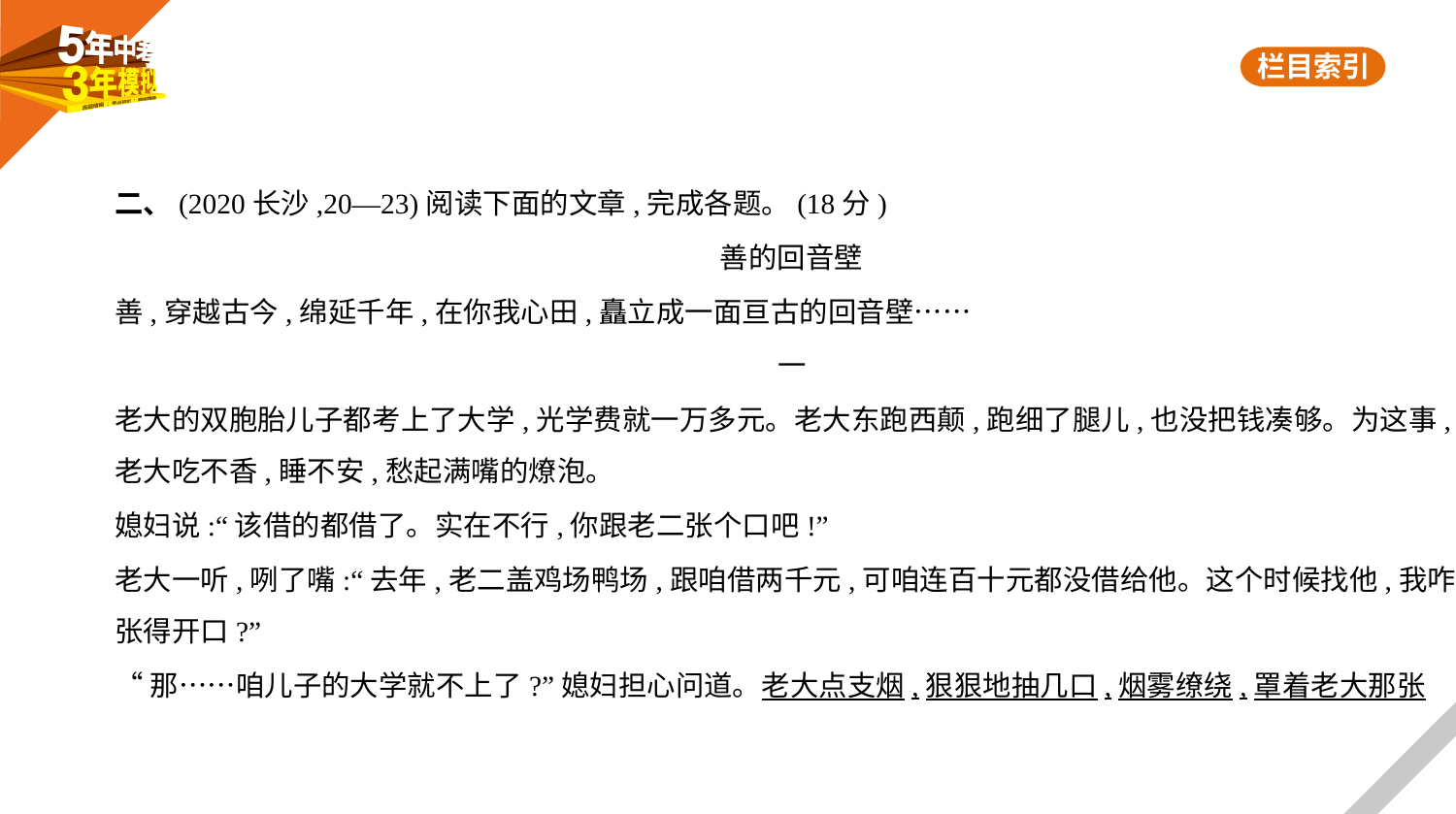

二、(2020长沙,20—23)阅读下面的文章,完成各题。(18分)
善的回音壁
善,穿越古今,绵延千年,在你我心田,矗立成一面亘古的回音壁……
一
老大的双胞胎儿子都考上了大学,光学费就一万多元。老大东跑西颠,跑细了腿儿,也没把钱凑够。为这事,
老大吃不香,睡不安,愁起满嘴的燎泡。
媳妇说:“该借的都借了。实在不行,你跟老二张个口吧!”
老大一听,咧了嘴:“去年,老二盖鸡场鸭场,跟咱借两千元,可咱连百十元都没借给他。这个时候找他,我咋
张得开口?”
“那……咱儿子的大学就不上了?”媳妇担心问道。老大点支烟,狠狠地抽几口,烟雾缭绕,罩着老大那张